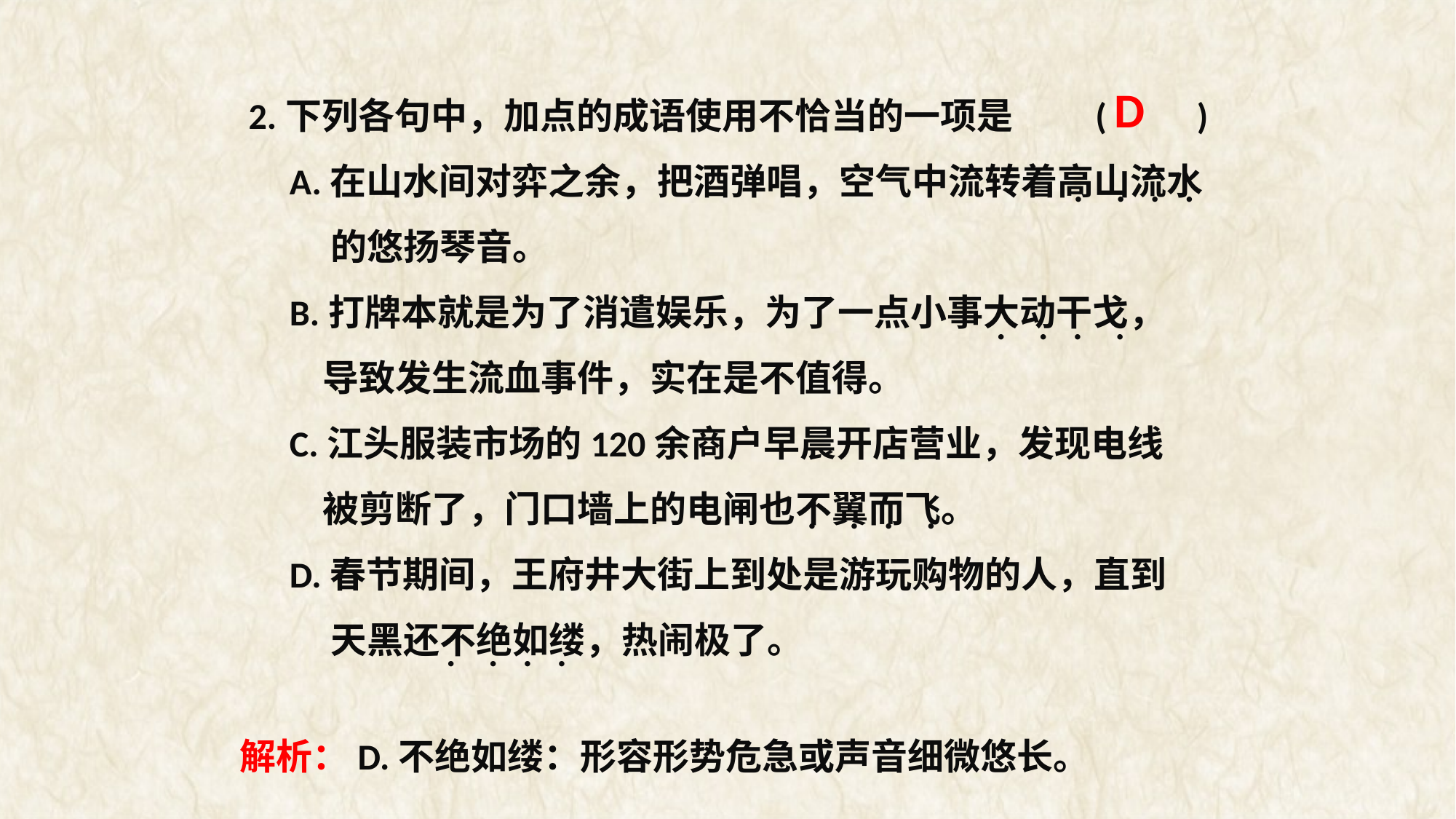

2.下列各句中，加点的成语使用不恰当的一项是         (　　)
     A.在山水间对弈之余，把酒弹唱，空气中流转着高山流水
         的悠扬琴音。
     B.打牌本就是为了消遣娱乐，为了一点小事大动干戈，
        导致发生流血事件，实在是不值得。
     C.江头服装市场的120余商户早晨开店营业，发现电线
        被剪断了，门口墙上的电闸也不翼而飞。
     D.春节期间，王府井大街上到处是游玩购物的人，直到
         天黑还不绝如缕，热闹极了。
 D
.    .   .   .

.    .   .    .

.    .   .    .

.    .   .   .

解析：D.不绝如缕：形容形势危急或声音细微悠长。